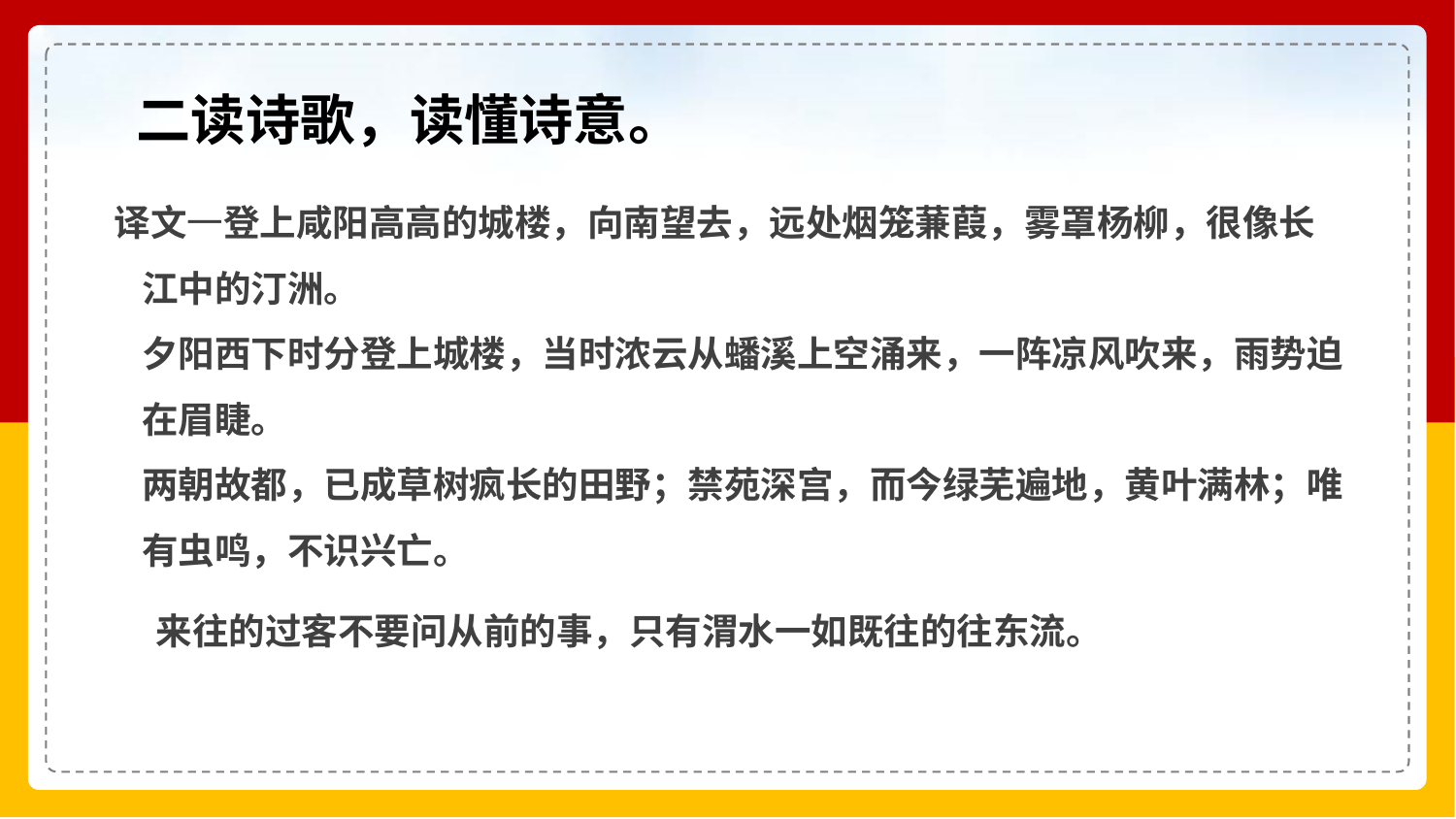

# 二读诗歌，读懂诗意。
译文一登上咸阳高高的城楼，向南望去，远处烟笼蒹葭，雾罩杨柳，很像长江中的汀洲。 
夕阳西下时分登上城楼，当时浓云从蟠溪上空涌来，一阵凉风吹来，雨势迫在眉睫。 
两朝故都，已成草树疯长的田野；禁苑深宫，而今绿芜遍地，黄叶满林；唯有虫鸣，不识兴亡。
    来往的过客不要问从前的事，只有渭水一如既往的往东流。